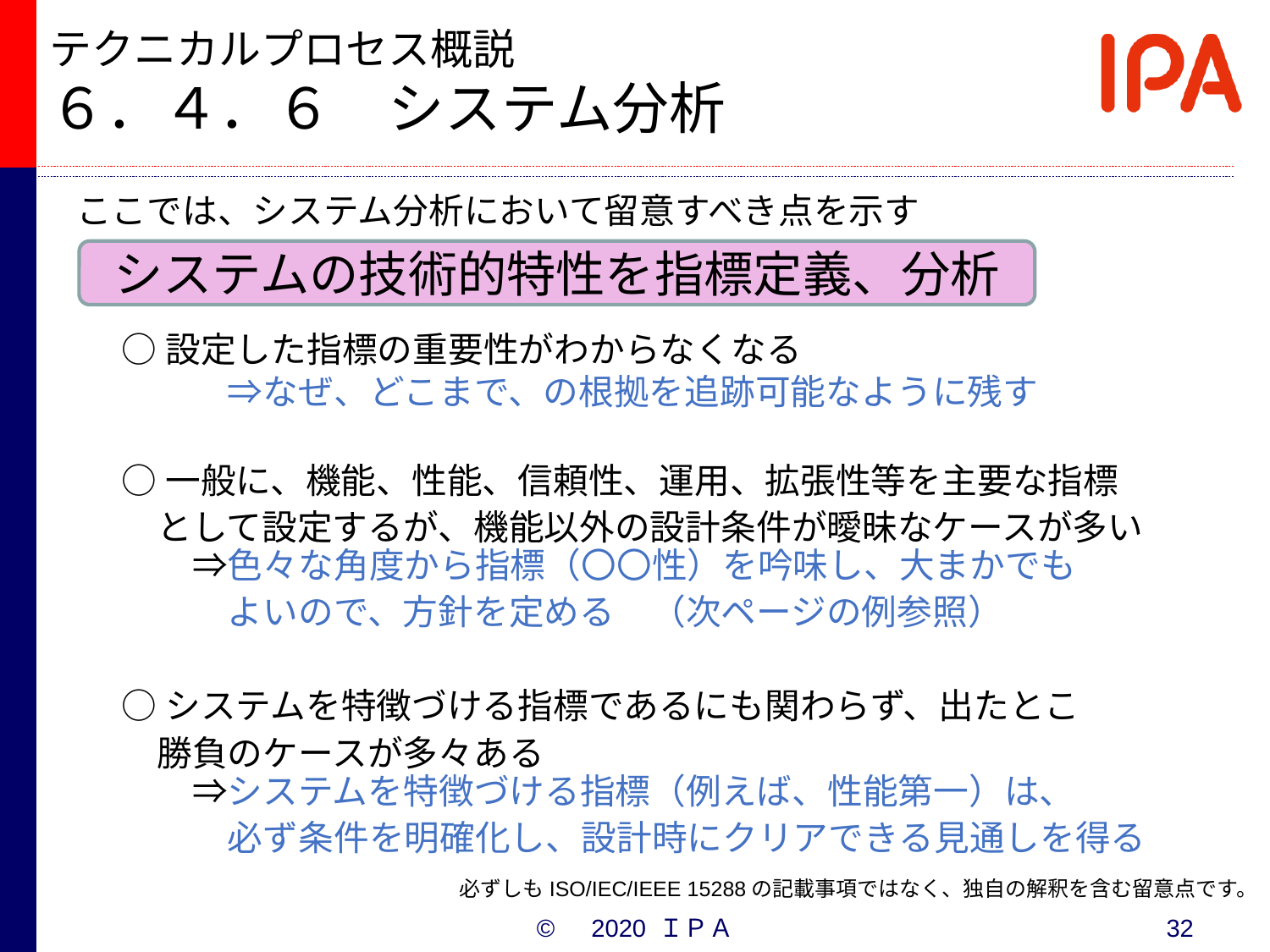

# テクニカルプロセス概説 ６．４．６　システム分析

ここでは、システム分析において留意すべき点を示す
システムの技術的特性を指標定義、分析
○設定した指標の重要性がわからなくなる
　　　⇒なぜ、どこまで、の根拠を追跡可能なように残す

○一般に、機能、性能、信頼性、運用、拡張性等を主要な指標
　として設定するが、機能以外の設計条件が曖昧なケースが多い
　　⇒色々な角度から指標（〇〇性）を吟味し、大まかでも
　　　よいので、方針を定める　（次ページの例参照）

○システムを特徴づける指標であるにも関わらず、出たとこ
　勝負のケースが多々ある
　　⇒システムを特徴づける指標（例えば、性能第一）は、
　　　必ず条件を明確化し、設計時にクリアできる見通しを得る

必ずしもISO/IEC/IEEE 15288の記載事項ではなく、独自の解釈を含む留意点です。
©　2020 ＩＰＡ
32